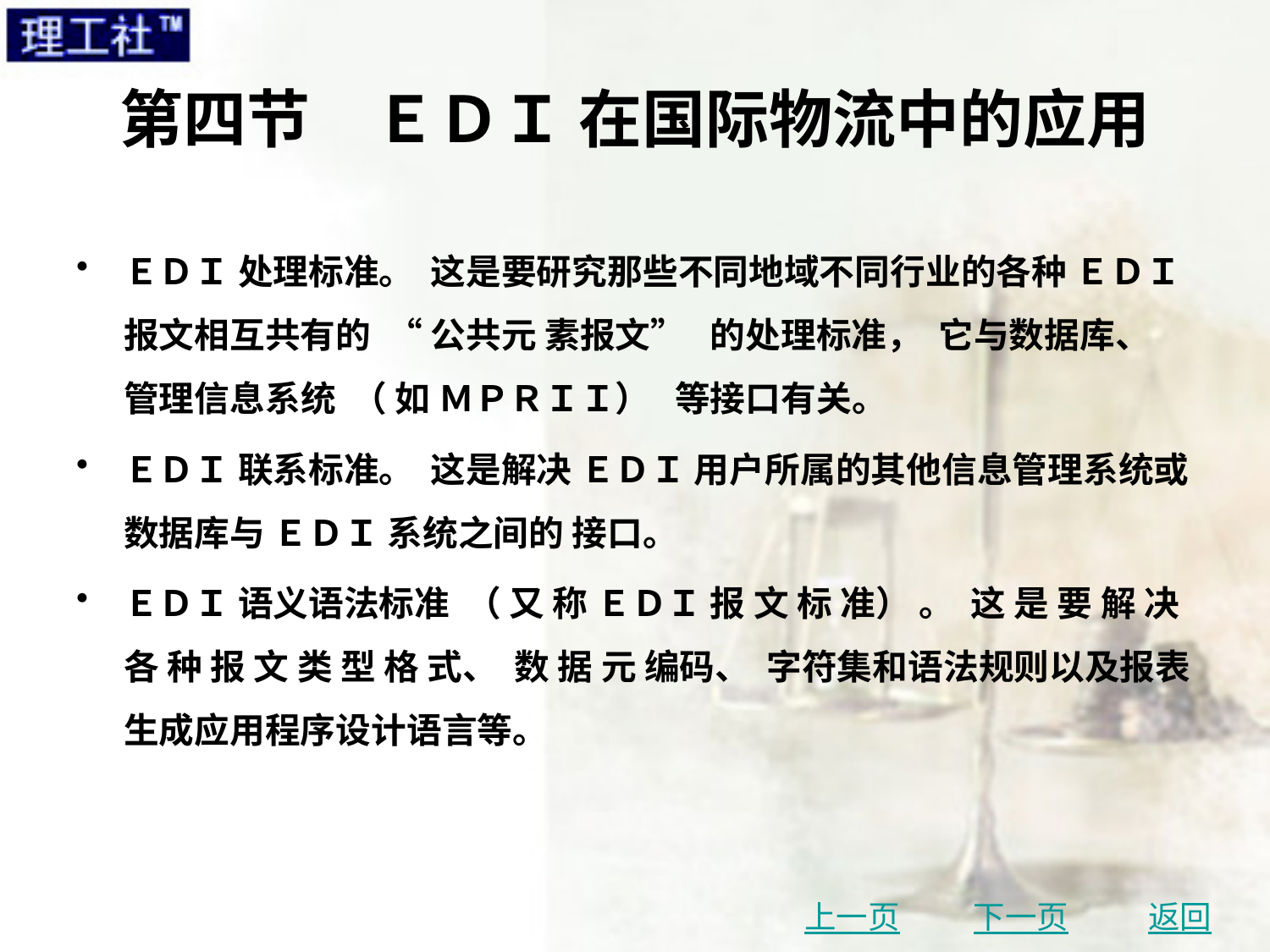

# 第四节　ＥＤＩ 在国际物流中的应用
ＥＤＩ 处理标准。  这是要研究那些不同地域不同行业的各种 ＥＤＩ 报文相互共有的  “ 公共元 素报文”   的处理标准，  它与数据库、  管理信息系统  （ 如 ＭＰＲＩＩ）   等接口有关。
ＥＤＩ 联系标准。  这是解决 ＥＤＩ 用户所属的其他信息管理系统或数据库与 ＥＤＩ 系统之间的 接口。
ＥＤＩ 语义语法标准  （ 又 称 ＥＤＩ 报 文 标 准） 。  这 是 要 解 决 各 种 报 文 类 型 格 式、  数 据 元 编码、  字符集和语法规则以及报表生成应用程序设计语言等。

上一页
下一页
返回